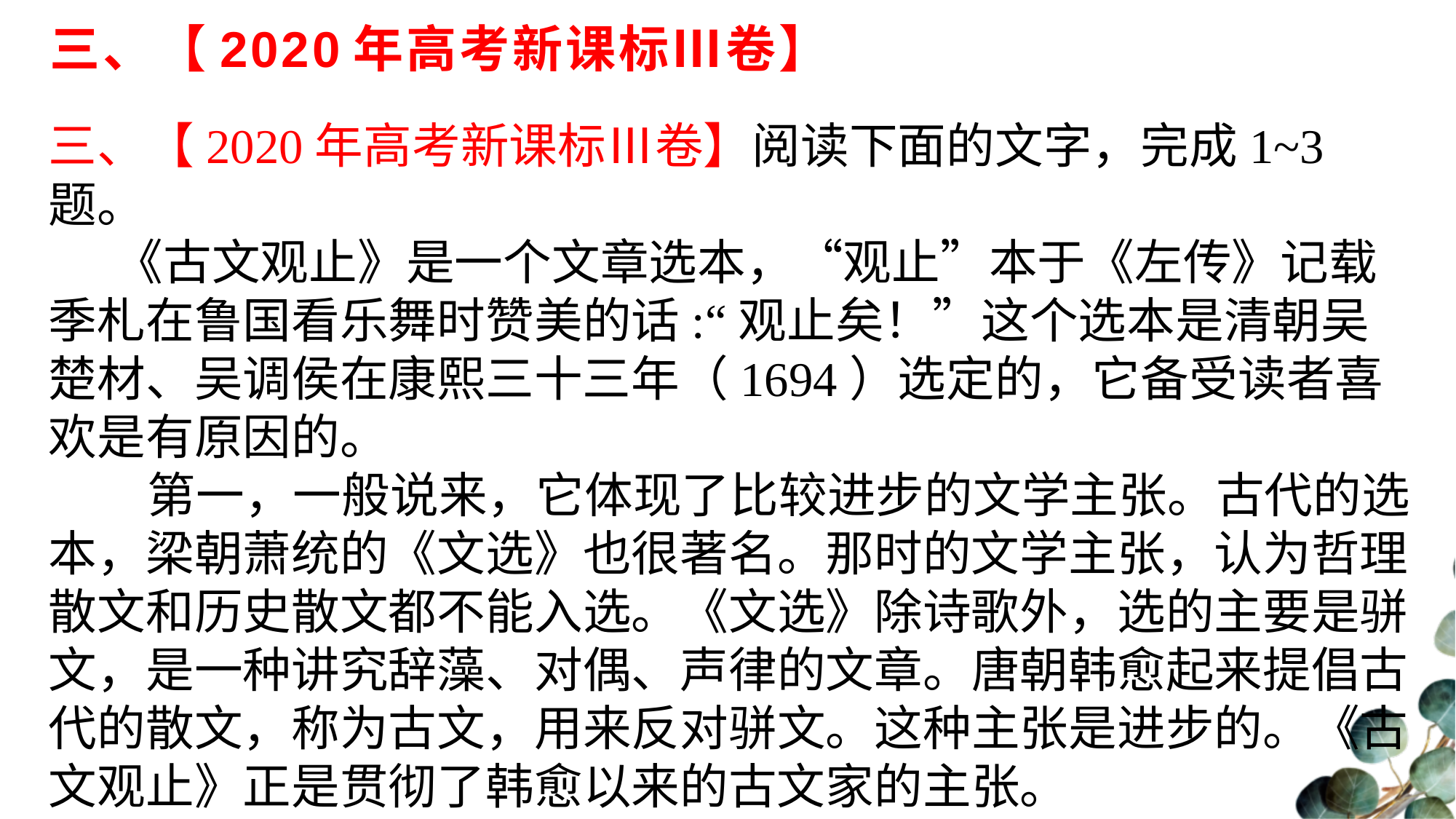

# 三、【2020年高考新课标Ⅲ卷】
三、【2020年高考新课标Ⅲ卷】阅读下面的文字，完成1~3题。     《古文观止》是一个文章选本，“观止”本于《左传》记载季札在鲁国看乐舞时赞美的话:“观止矣！”这个选本是清朝吴楚材、吴调侯在康熙三十三年（1694）选定的，它备受读者喜欢是有原因的。        第一，一般说来，它体现了比较进步的文学主张。古代的选本，梁朝萧统的《文选》也很著名。那时的文学主张，认为哲理散文和历史散文都不能入选。《文选》除诗歌外，选的主要是骈文，是一种讲究辞藻、对偶、声律的文章。唐朝韩愈起来提倡古代的散文，称为古文，用来反对骈文。这种主张是进步的。《古文观止》正是贯彻了韩愈以来的古文家的主张。